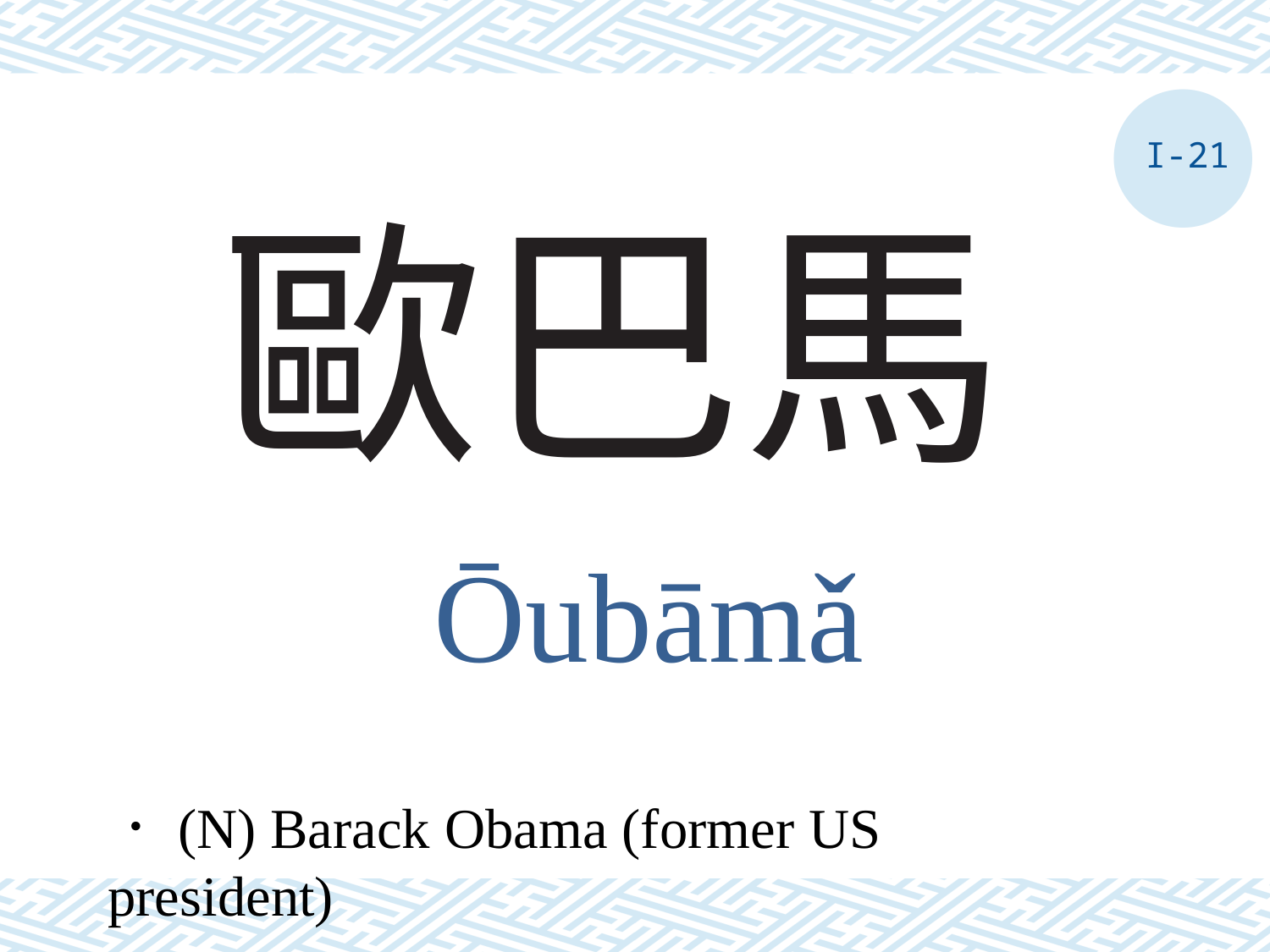

I-21

# 歐巴馬
ōubāmǎ
．(N) Barack Obama (former US president)